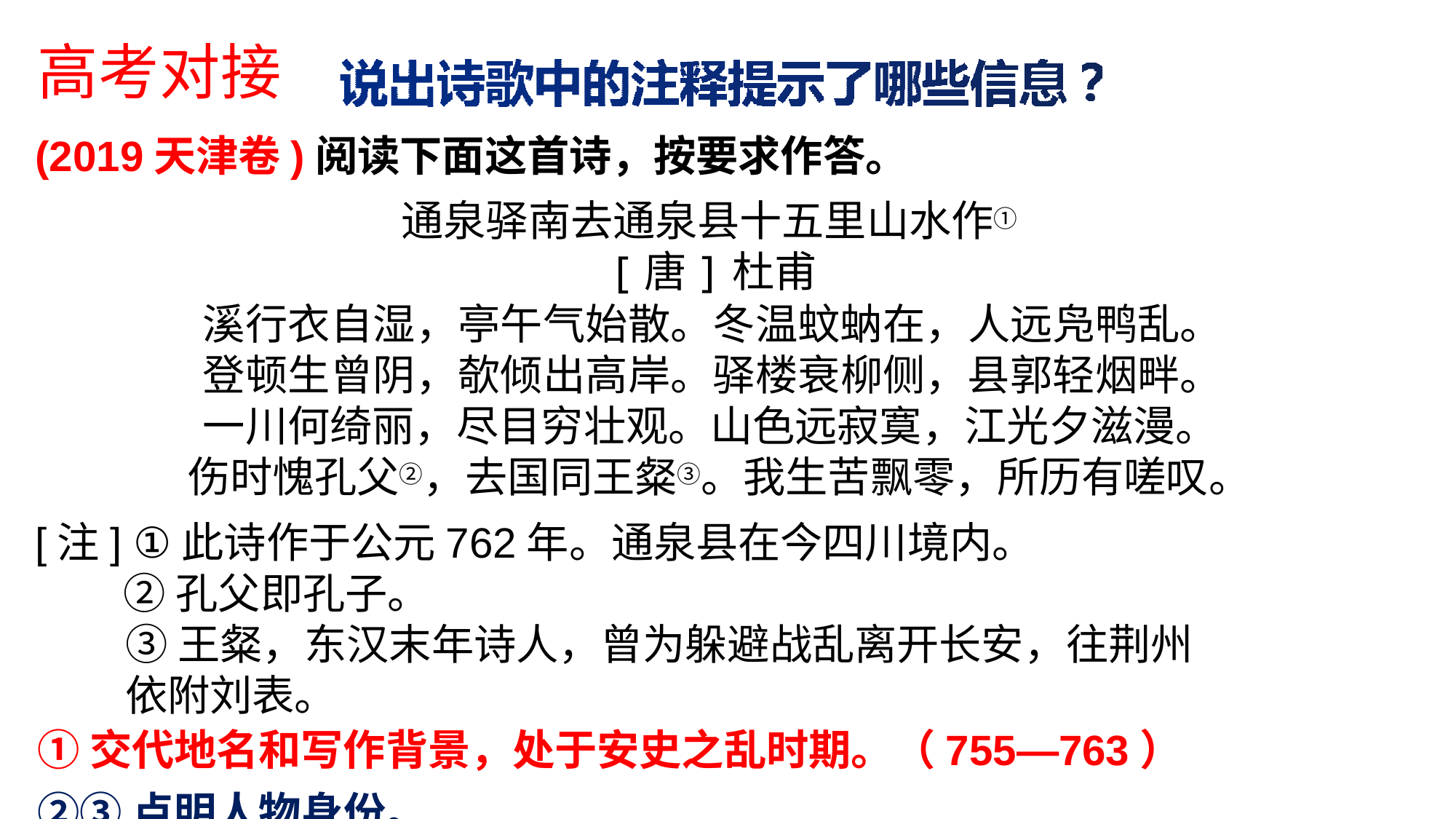

高考对接

(2019天津卷)阅读下面这首诗，按要求作答。
通泉驿南去通泉县十五里山水作①
[唐]杜甫
溪行衣自湿，亭午气始散。冬温蚊蚋在，人远凫鸭乱。 登顿生曾阴，欹倾出高岸。驿楼衰柳侧，县郭轻烟畔。 一川何绮丽，尽目穷壮观。山色远寂寞，江光夕滋漫。
伤时愧孔父②，去国同王粲③。我生苦飘零，所历有嗟叹。
[注] ①此诗作于公元762年。通泉县在今四川境内。
②孔父即孔子。
③王粲，东汉末年诗人，曾为躲避战乱离开长安，往荆州依附刘表。
①交代地名和写作背景，处于安史之乱时期。（755—763）
②③点明人物身份。